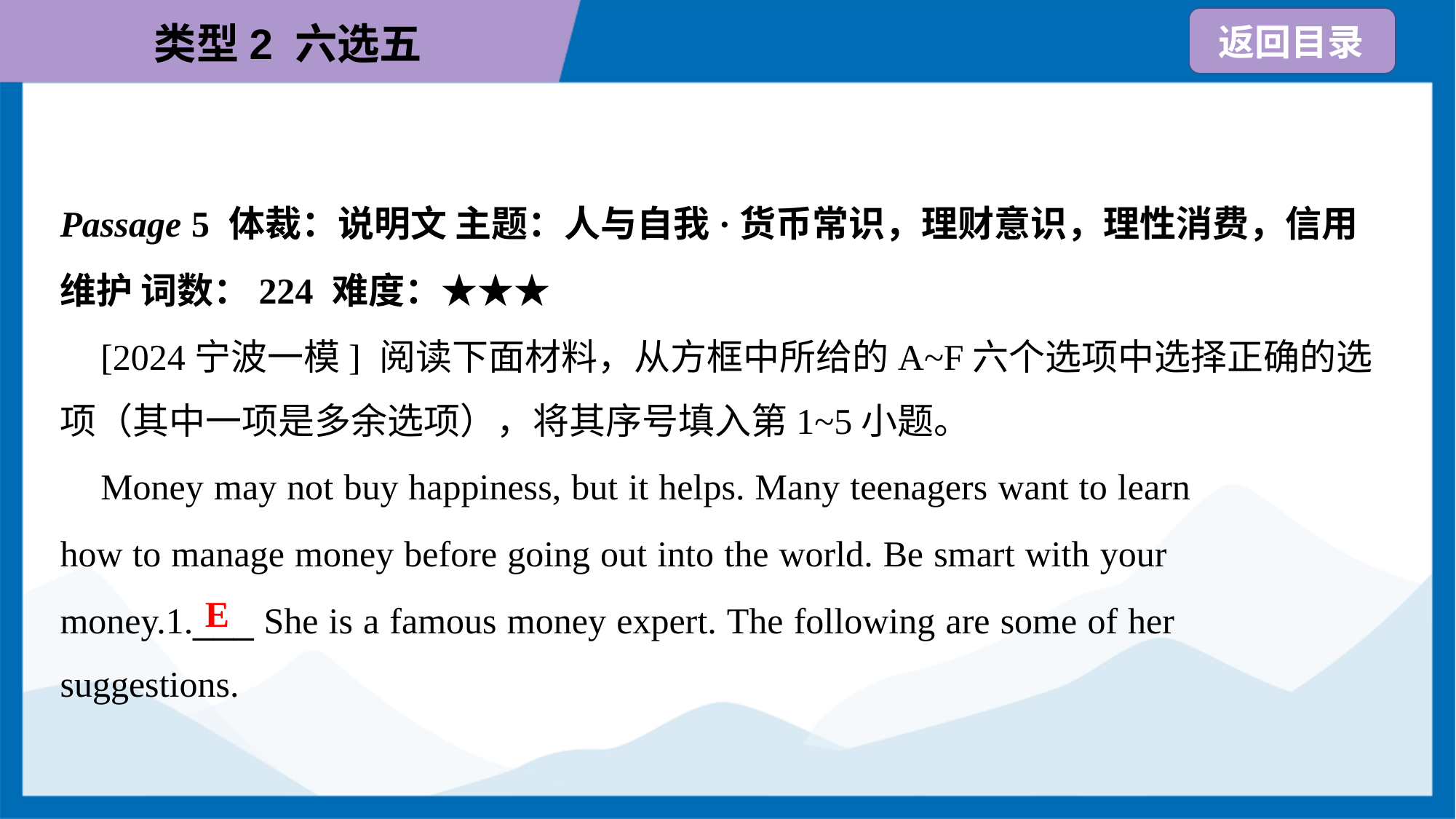

Passage 5 体裁：说明文 主题：人与自我·货币常识，理财意识，理性消费，信用
维护 词数：224 难度：★★★
    [2024宁波一模] 阅读下面材料，从方框中所给的A~F六个选项中选择正确的选
项（其中一项是多余选项），将其序号填入第1~5小题。
    Money may not buy happiness, but it helps. Many teenagers want to learn
how to manage money before going out into the world. Be smart with your
money.1.___ She is a famous money expert. The following are some of her
suggestions.
E